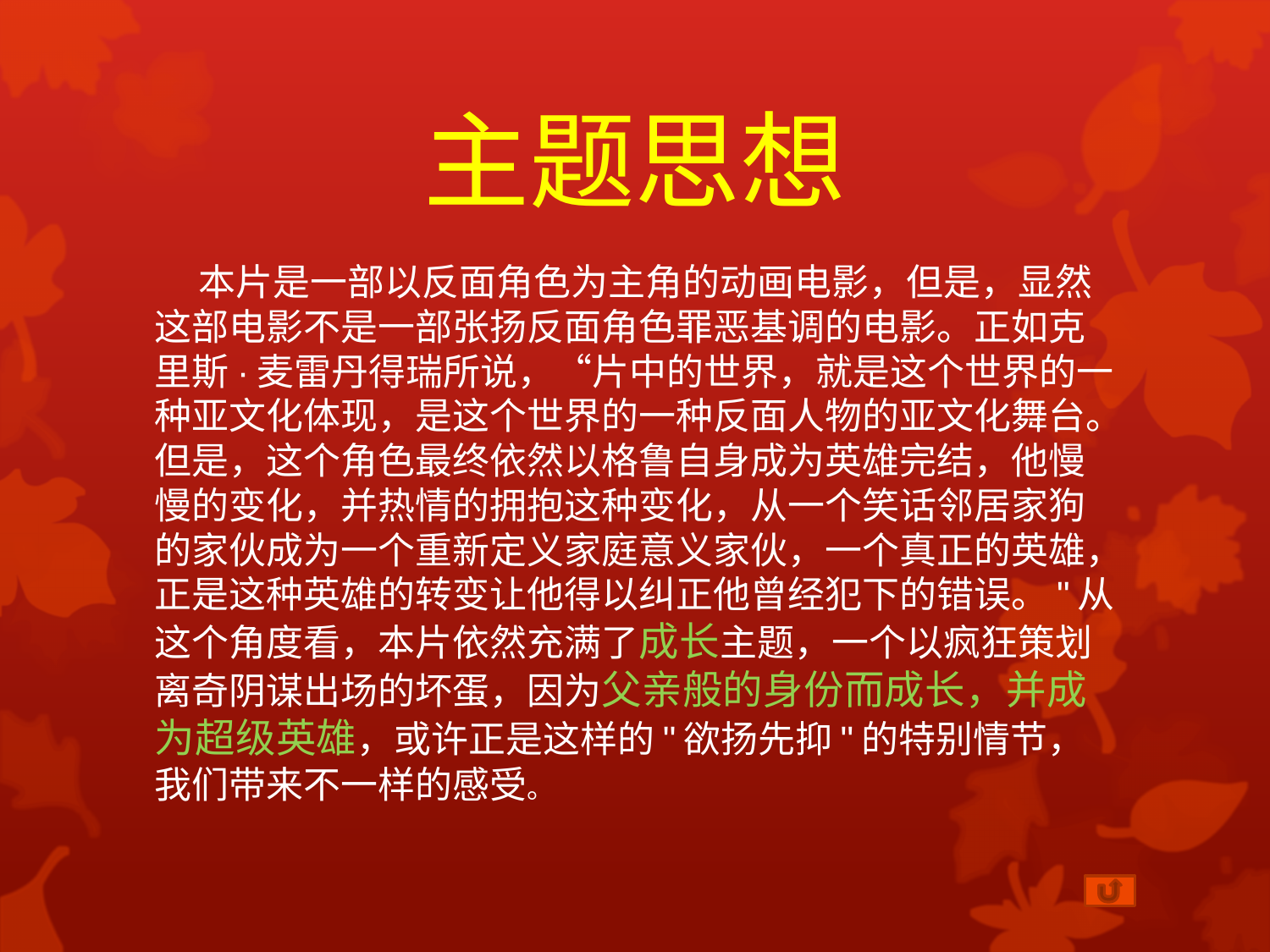

# 主题思想
      本片是一部以反面角色为主角的动画电影，但是，显然这部电影不是一部张扬反面角色罪恶基调的电影。正如克里斯·麦雷丹得瑞所说，“片中的世界，就是这个世界的一种亚文化体现，是这个世界的一种反面人物的亚文化舞台。但是，这个角色最终依然以格鲁自身成为英雄完结，他慢慢的变化，并热情的拥抱这种变化，从一个笑话邻居家狗的家伙成为一个重新定义家庭意义家伙，一个真正的英雄，正是这种英雄的转变让他得以纠正他曾经犯下的错误。"从这个角度看，本片依然充满了成长主题，一个以疯狂策划离奇阴谋出场的坏蛋，因为父亲般的身份而成长，并成为超级英雄，或许正是这样的"欲扬先抑"的特别情节，我们带来不一样的感受。